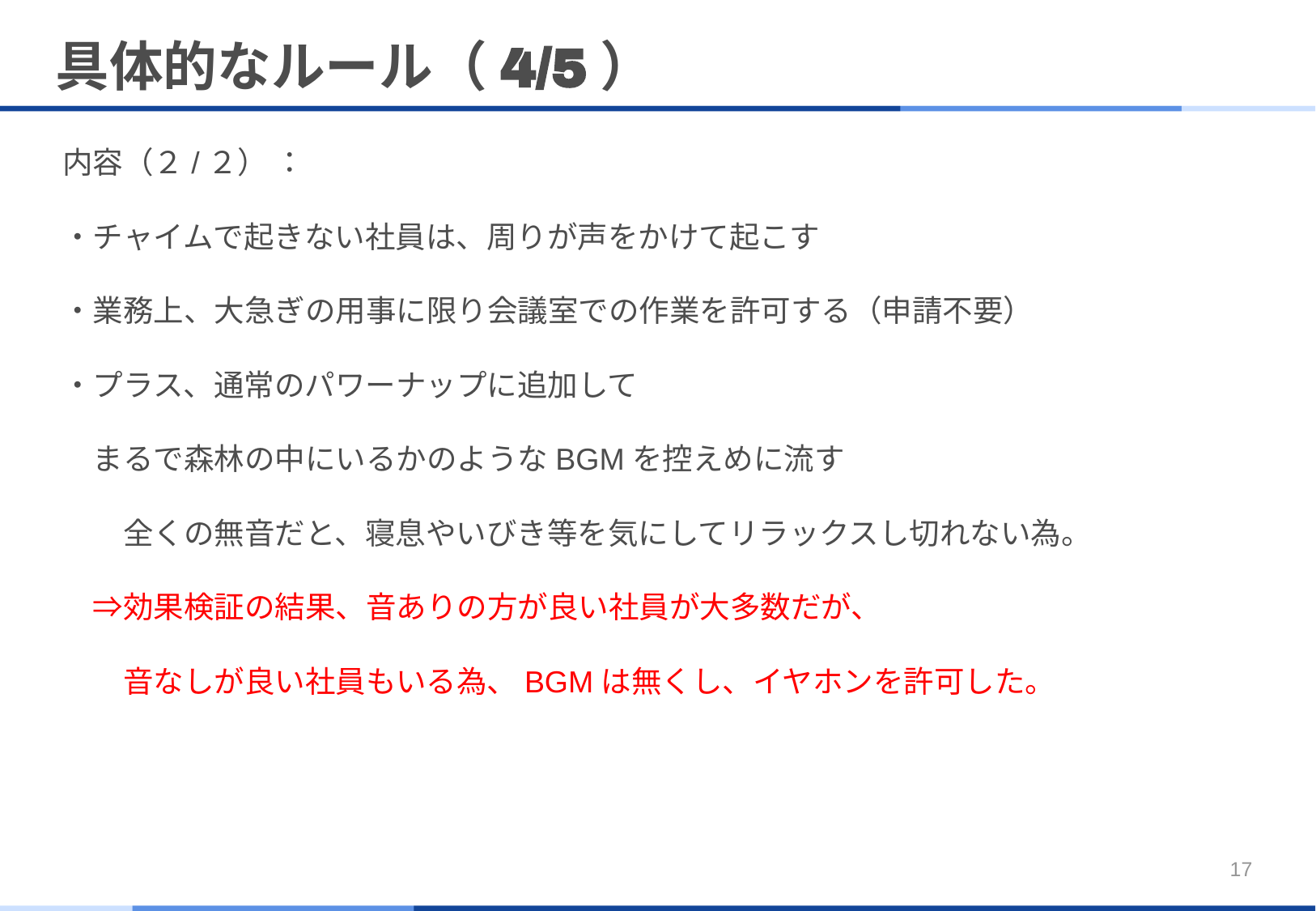

# 具体的なルール（4/5）
内容（２/２） ：
・チャイムで起きない社員は、周りが声をかけて起こす
・業務上、大急ぎの用事に限り会議室での作業を許可する（申請不要）
・プラス、通常のパワーナップに追加して
　まるで森林の中にいるかのようなBGMを控えめに流す
　　全くの無音だと、寝息やいびき等を気にしてリラックスし切れない為。
　⇒効果検証の結果、音ありの方が良い社員が大多数だが、
　　音なしが良い社員もいる為、BGMは無くし、イヤホンを許可した。
17